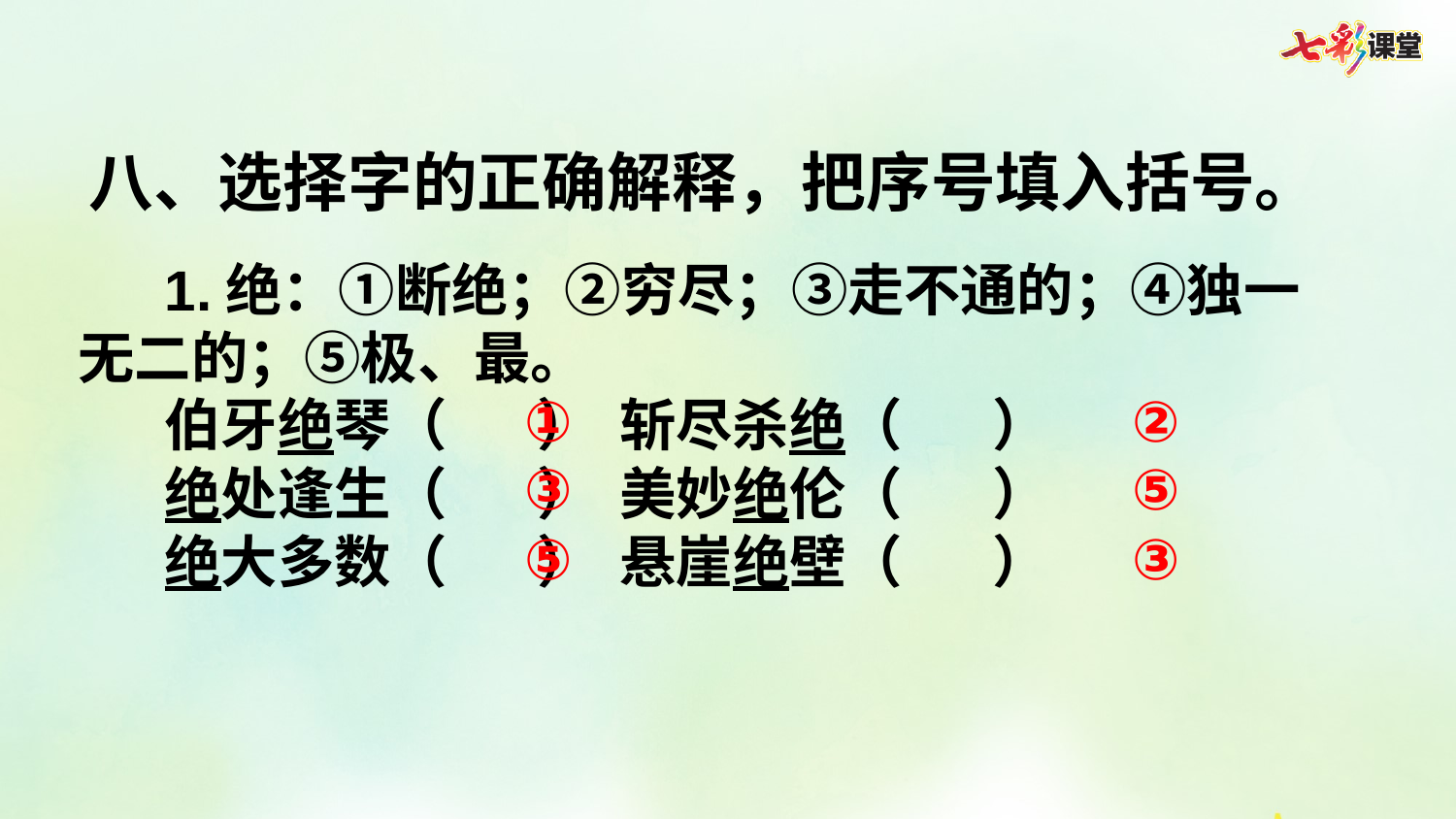

八、选择字的正确解释，把序号填入括号。
1.绝：①断绝；②穷尽；③走不通的；④独一无二的；⑤极、最。
伯牙绝琴（       ）  斩尽杀绝（       ）
绝处逢生（       ）  美妙绝伦（       ）
绝大多数（       ）  悬崖绝壁（       ）
①
②
③
⑤
⑤
③